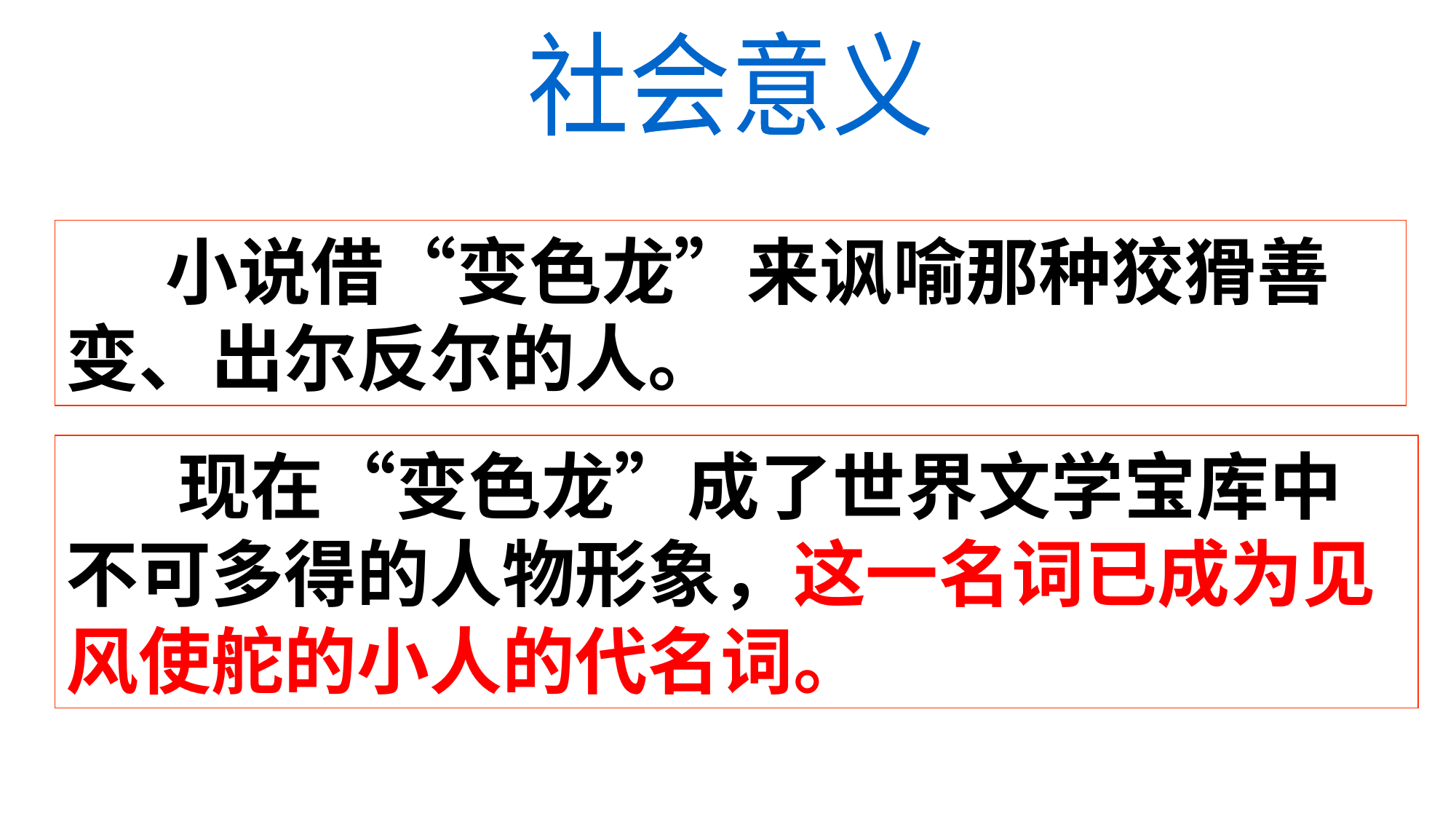

社会意义
       小说借“变色龙”来讽喻那种狡猾善变、出尔反尔的人。
        现在“变色龙”成了世界文学宝库中不可多得的人物形象，这一名词已成为见风使舵的小人的代名词。